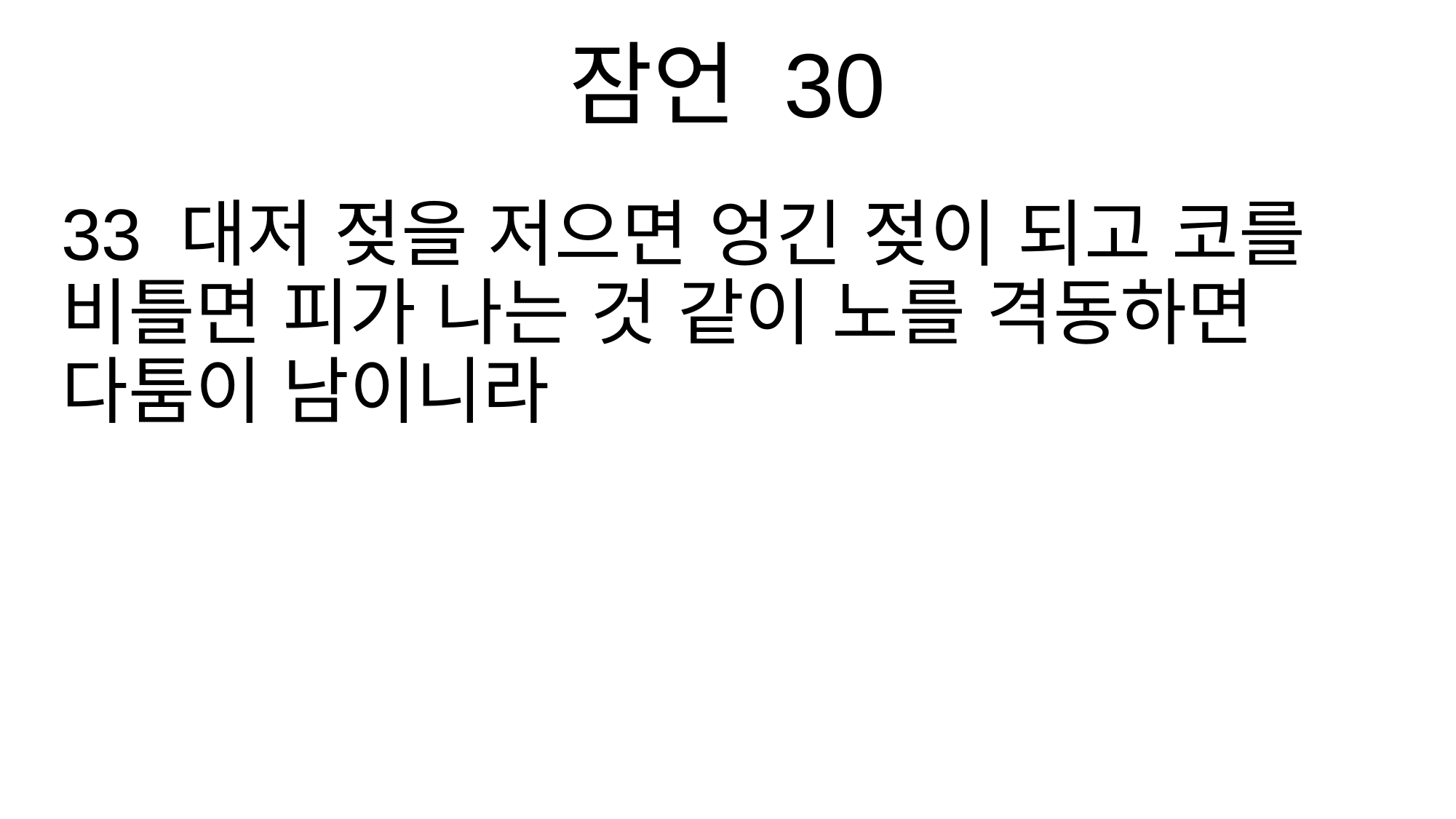

잠언 30
33 대저 젖을 저으면 엉긴 젖이 되고 코를 비틀면 피가 나는 것 같이 노를 격동하면 다툼이 남이니라